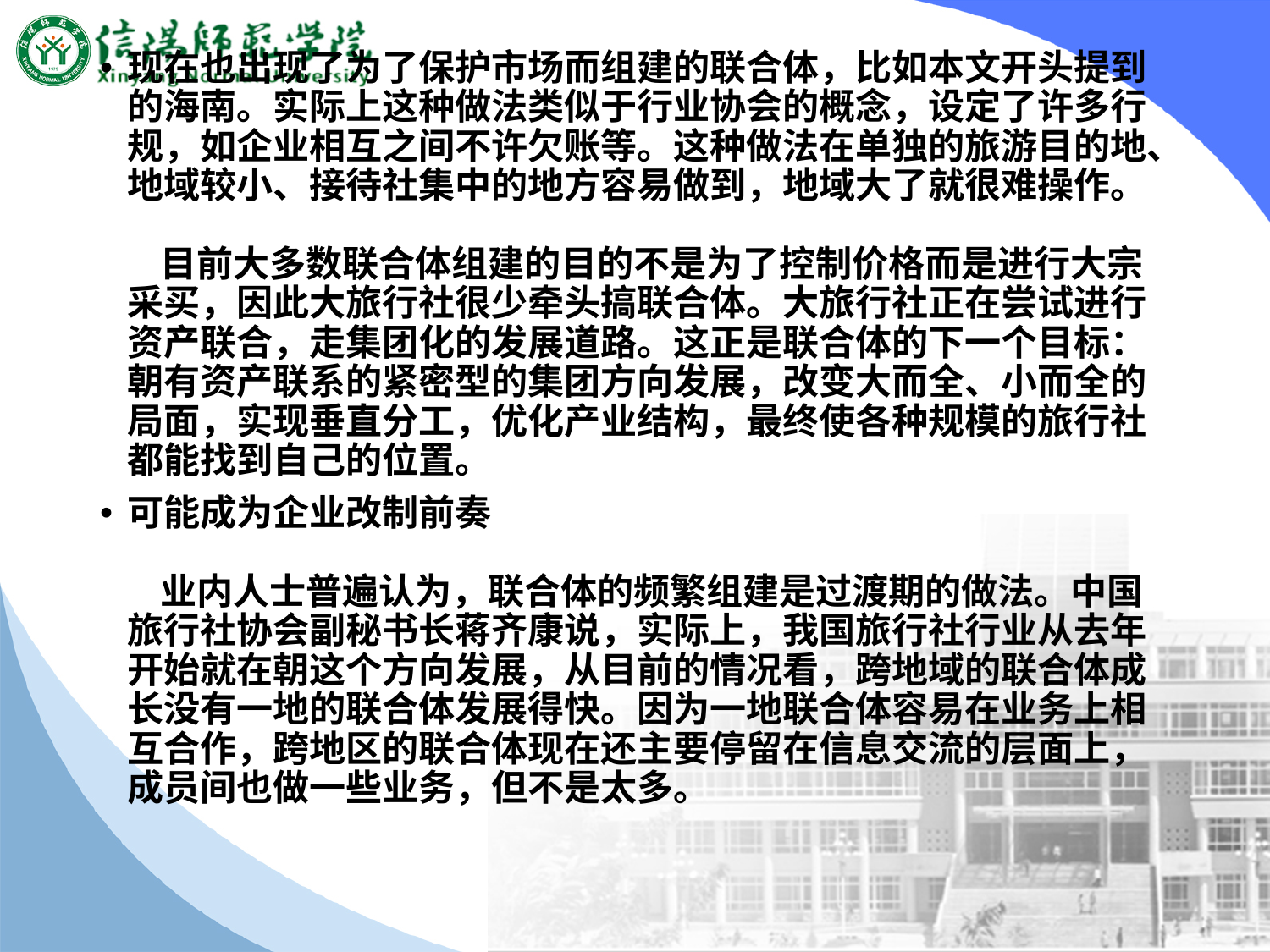

现在也出现了为了保护市场而组建的联合体，比如本文开头提到的海南。实际上这种做法类似于行业协会的概念，设定了许多行规，如企业相互之间不许欠账等。这种做法在单独的旅游目的地、地域较小、接待社集中的地方容易做到，地域大了就很难操作。 
    目前大多数联合体组建的目的不是为了控制价格而是进行大宗采买，因此大旅行社很少牵头搞联合体。大旅行社正在尝试进行资产联合，走集团化的发展道路。这正是联合体的下一个目标：朝有资产联系的紧密型的集团方向发展，改变大而全、小而全的局面，实现垂直分工，优化产业结构，最终使各种规模的旅行社都能找到自己的位置。
可能成为企业改制前奏
    业内人士普遍认为，联合体的频繁组建是过渡期的做法。中国旅行社协会副秘书长蒋齐康说，实际上，我国旅行社行业从去年开始就在朝这个方向发展，从目前的情况看，跨地域的联合体成长没有一地的联合体发展得快。因为一地联合体容易在业务上相互合作，跨地区的联合体现在还主要停留在信息交流的层面上，成员间也做一些业务，但不是太多。
#